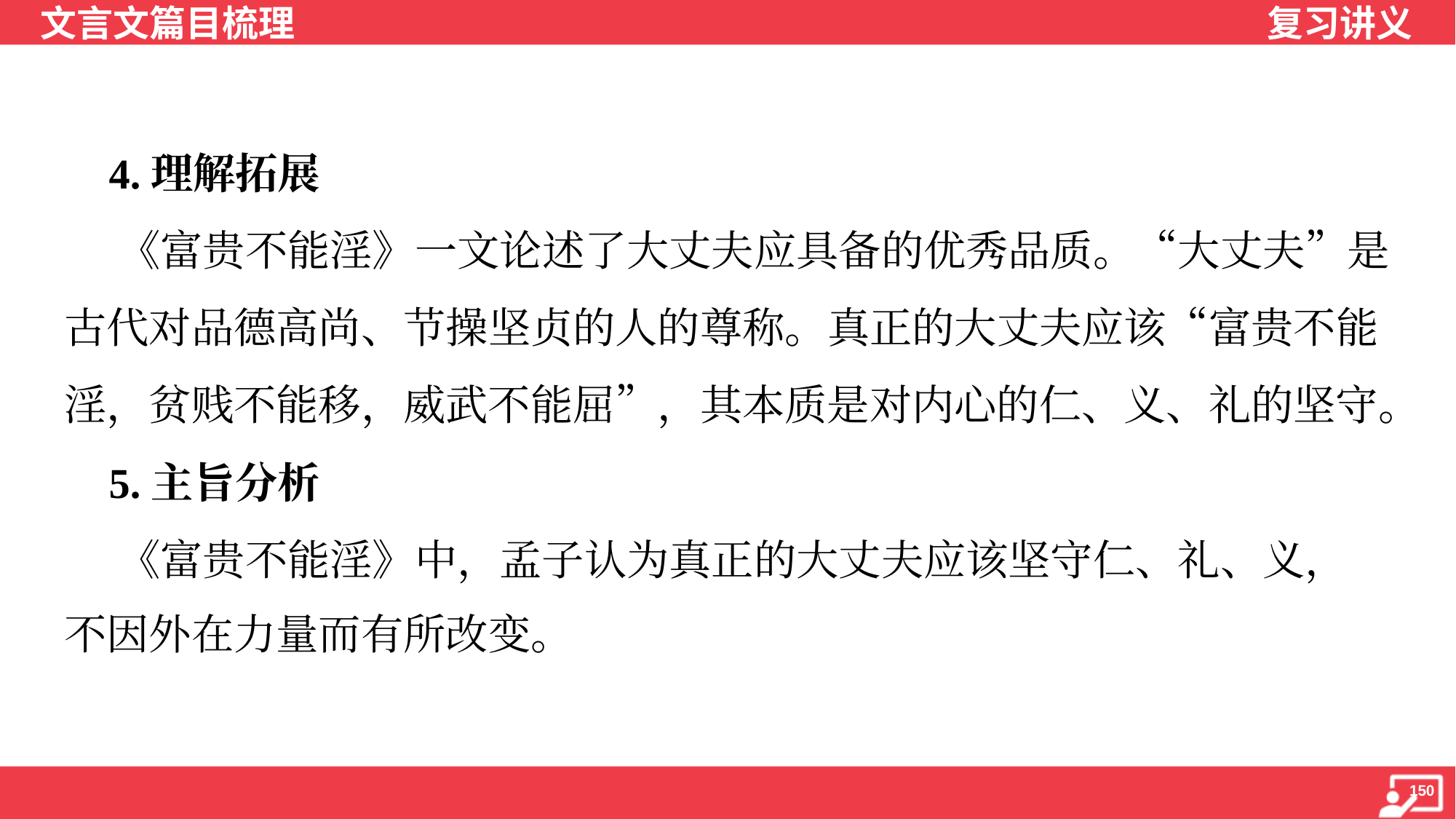

4.理解拓展
    《富贵不能淫》一文论述了大丈夫应具备的优秀品质。“大丈夫”是
古代对品德高尚、节操坚贞的人的尊称。真正的大丈夫应该“富贵不能
淫，贫贱不能移，威武不能屈”，其本质是对内心的仁、义、礼的坚守。
    5.主旨分析
    《富贵不能淫》中，孟子认为真正的大丈夫应该坚守仁、礼、义，
不因外在力量而有所改变。